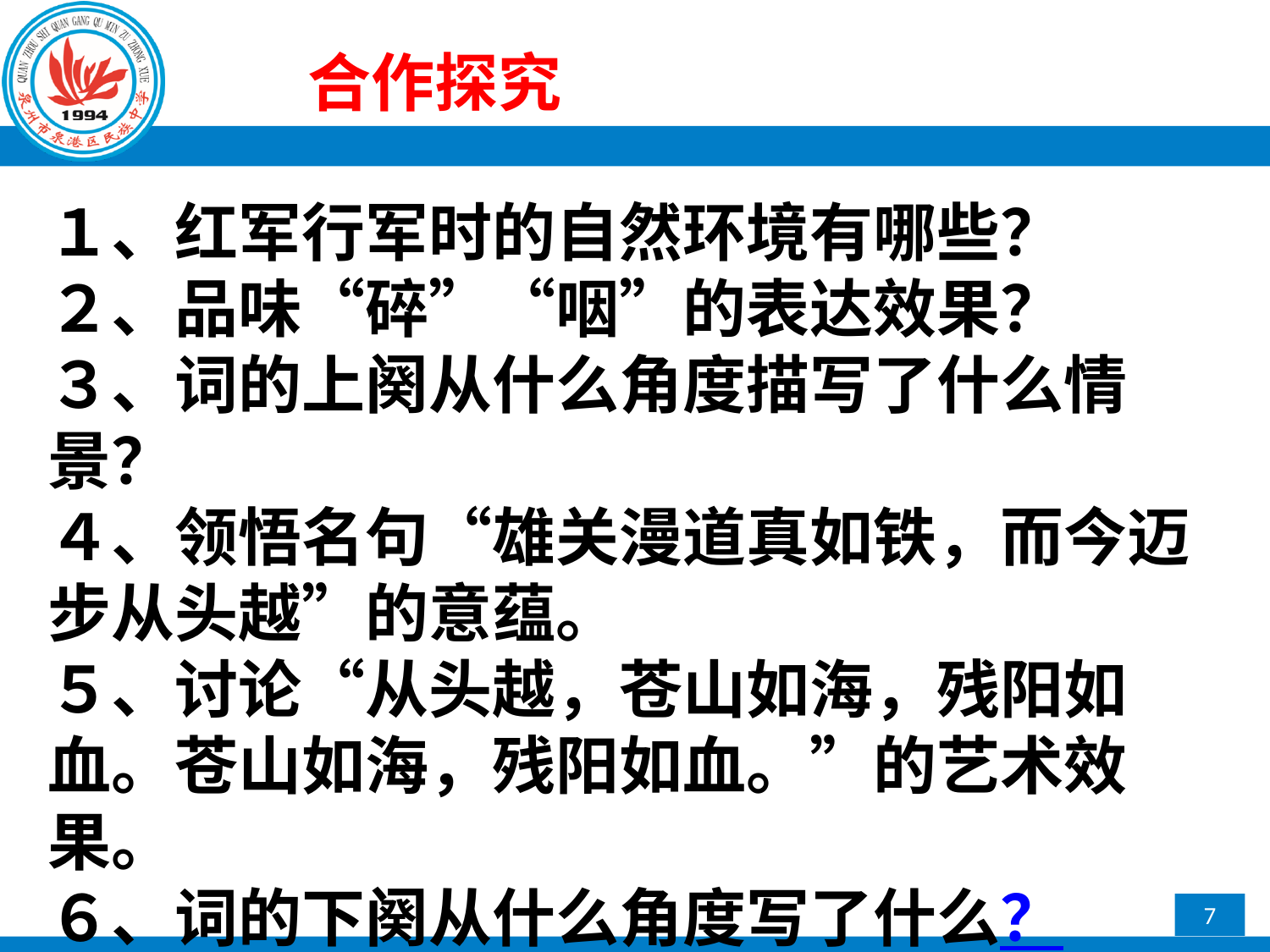

合作探究
１、红军行军时的自然环境有哪些？
２、品味“碎”“咽”的表达效果？
３、词的上阕从什么角度描写了什么情景？
４、领悟名句“雄关漫道真如铁，而今迈步从头越”的意蕴。
５、讨论“从头越，苍山如海，残阳如血。苍山如海，残阳如血。”的艺术效果。
６、词的下阕从什么角度写了什么？